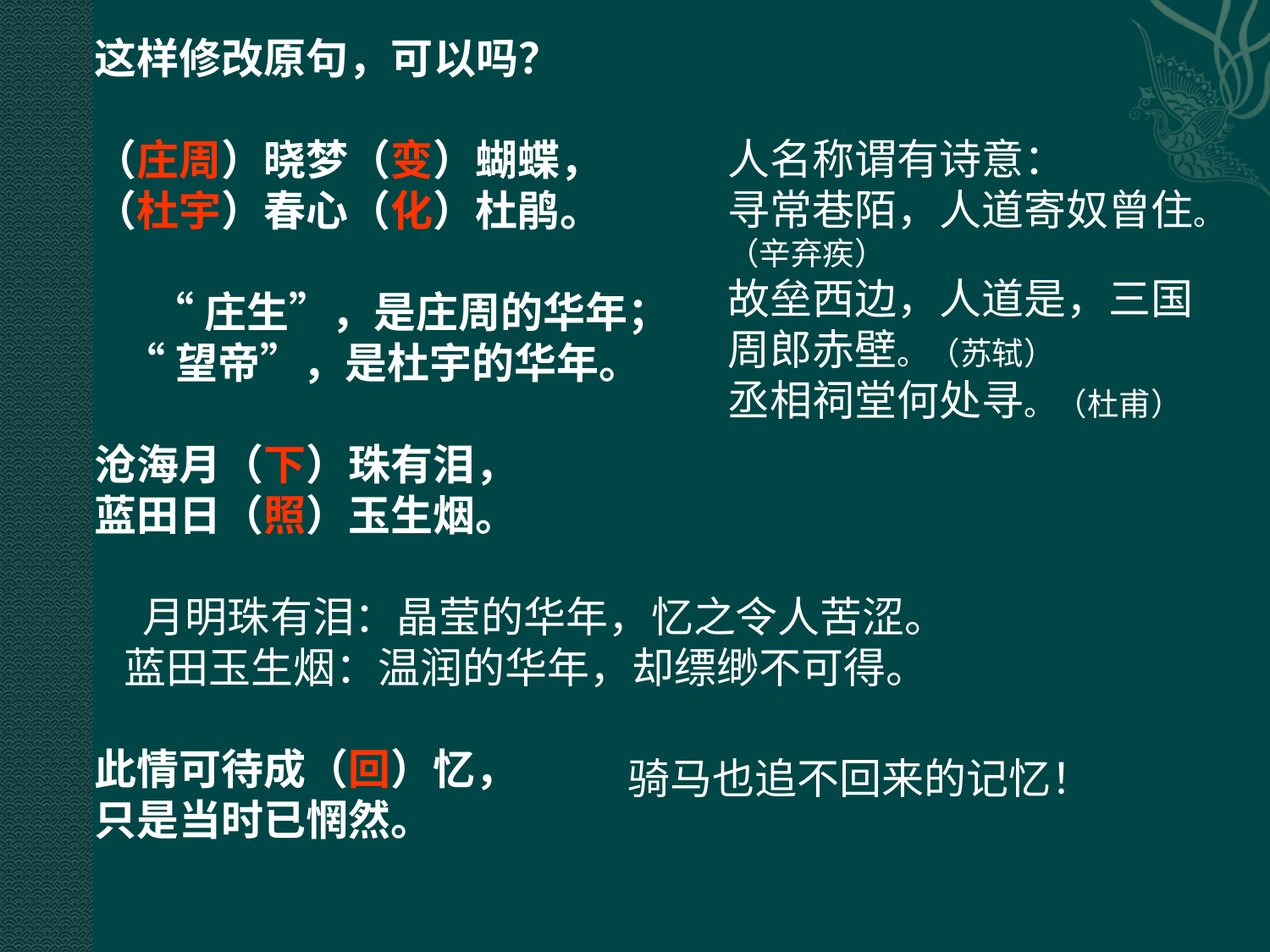

这样修改原句，可以吗？

（庄周）晓梦（变）蝴蝶，
（杜宇）春心（化）杜鹃。

      “庄生”，是庄周的华年；
   “望帝”，是杜宇的华年。

沧海月（下）珠有泪，
蓝田日（照）玉生烟。

    月明珠有泪：晶莹的华年，忆之令人苦涩。
  蓝田玉生烟：温润的华年，却缥缈不可得。

此情可待成（回）忆，
只是当时已惘然。
人名称谓有诗意：
寻常巷陌，人道寄奴曾住。（辛弃疾）
故垒西边，人道是，三国周郎赤壁。（苏轼）
丞相祠堂何处寻。（杜甫）
骑马也追不回来的记忆！